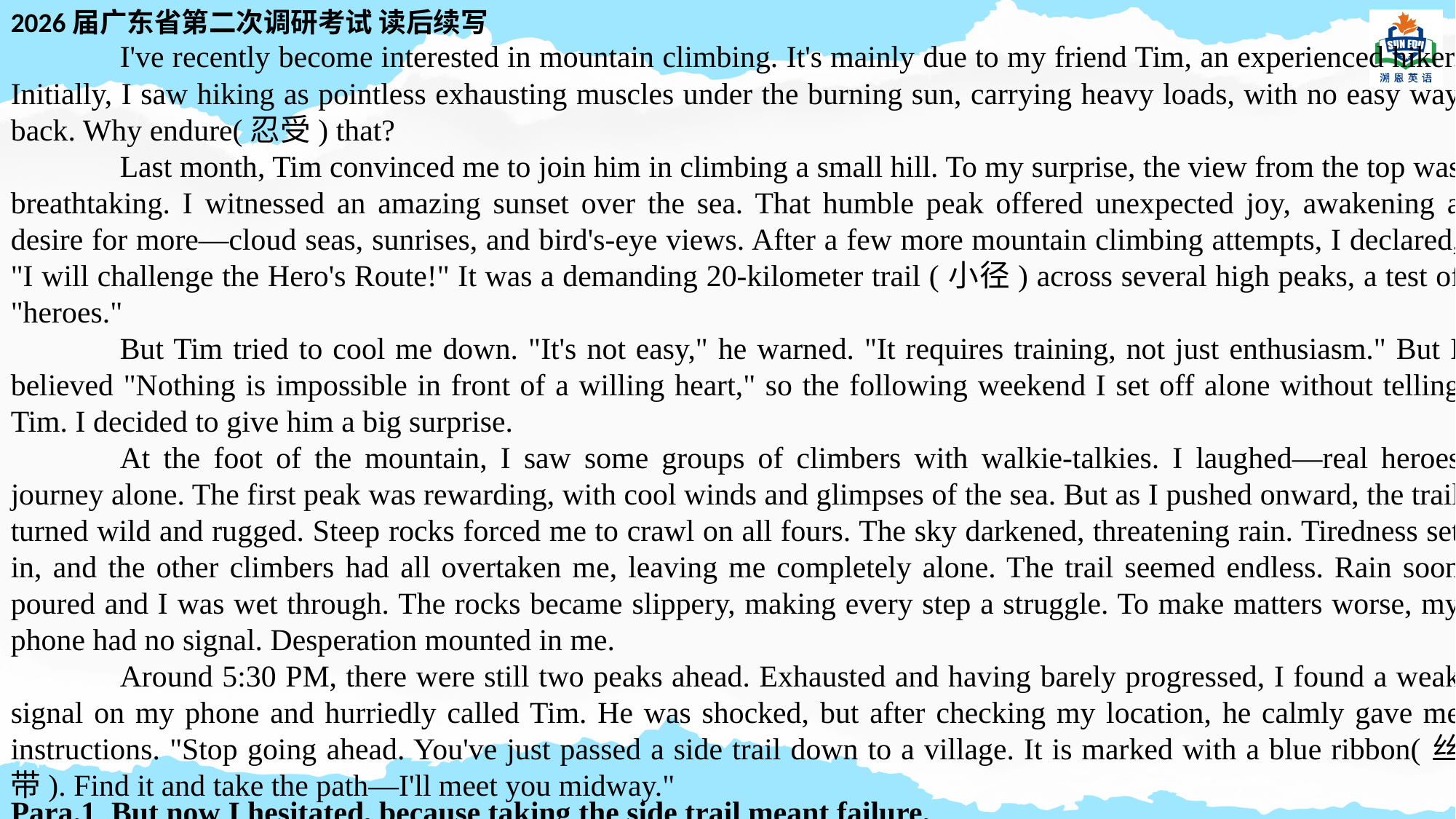

2026届广东省第二次调研考试 读后续写
	I've recently become interested in mountain climbing. It's mainly due to my friend Tim, an experienced hiker. Initially, I saw hiking as pointless exhausting muscles under the burning sun, carrying heavy loads, with no easy way back. Why endure(忍受) that?
	Last month, Tim convinced me to join him in climbing a small hill. To my surprise, the view from the top was breathtaking. I witnessed an amazing sunset over the sea. That humble peak offered unexpected joy, awakening a desire for more—cloud seas, sunrises, and bird's-eye views. After a few more mountain climbing attempts, I declared, "I will challenge the Hero's Route!" It was a demanding 20-kilometer trail (小径) across several high peaks, a test of "heroes."
	But Tim tried to cool me down. "It's not easy," he warned. "It requires training, not just enthusiasm." But I believed "Nothing is impossible in front of a willing heart," so the following weekend I set off alone without telling Tim. I decided to give him a big surprise.
	At the foot of the mountain, I saw some groups of climbers with walkie-talkies. I laughed—real heroes journey alone. The first peak was rewarding, with cool winds and glimpses of the sea. But as I pushed onward, the trail turned wild and rugged. Steep rocks forced me to crawl on all fours. The sky darkened, threatening rain. Tiredness set in, and the other climbers had all overtaken me, leaving me completely alone. The trail seemed endless. Rain soon poured and I was wet through. The rocks became slippery, making every step a struggle. To make matters worse, my phone had no signal. Desperation mounted in me.
	Around 5:30 PM, there were still two peaks ahead. Exhausted and having barely progressed, I found a weak signal on my phone and hurriedly called Tim. He was shocked, but after checking my location, he calmly gave me instructions. "Stop going ahead. You've just passed a side trail down to a village. It is marked with a blue ribbon(丝带). Find it and take the path—I'll meet you midway."
Para.1  But now I hesitated, because taking the side trail meant failure.
Para.2  Climbing down the path to the village at night was still very challenging